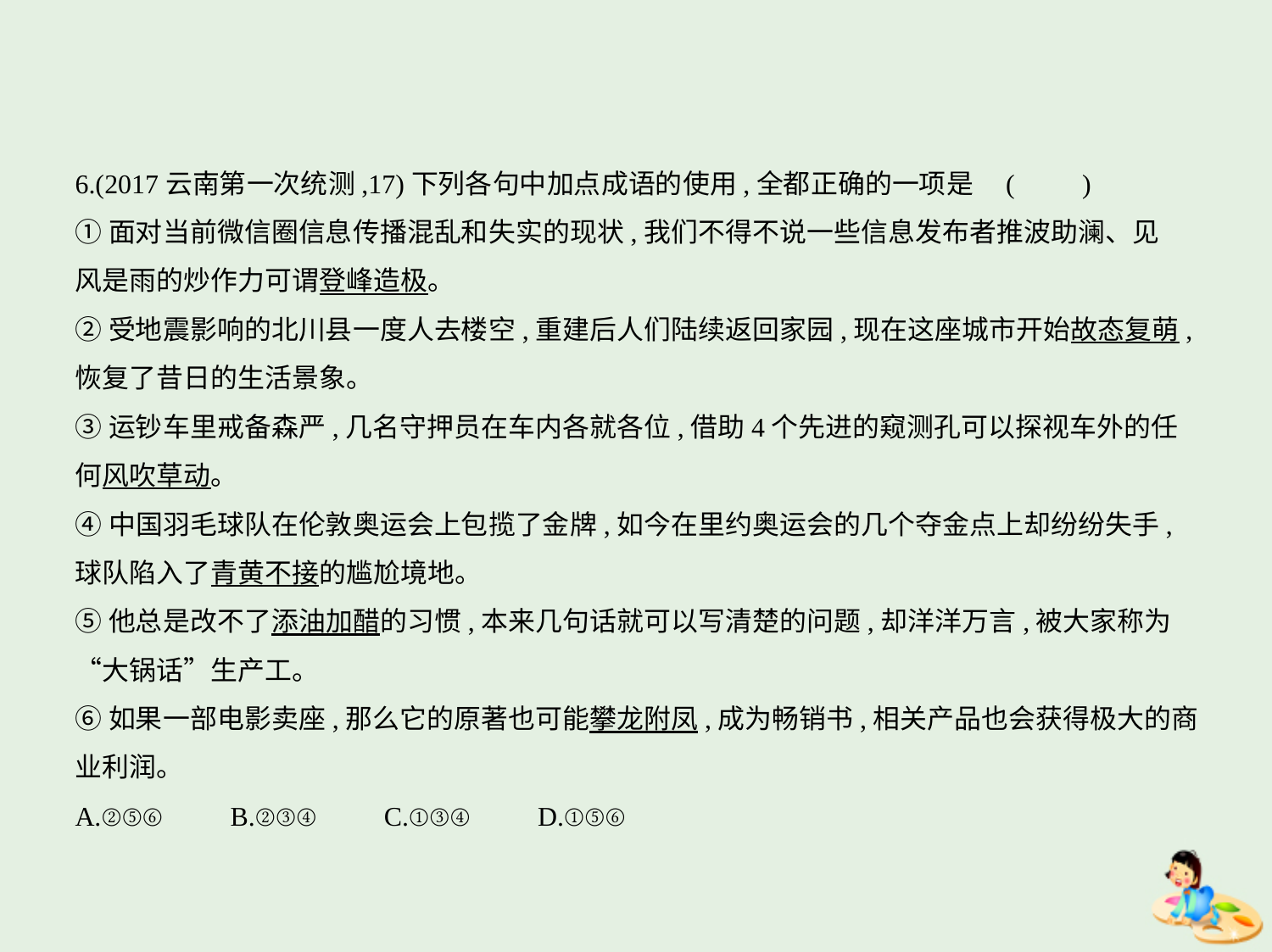

6.(2017云南第一次统测,17)下列各句中加点成语的使用,全都正确的一项是 (　　)
①面对当前微信圈信息传播混乱和失实的现状,我们不得不说一些信息发布者推波助澜、见
风是雨的炒作力可谓登峰造极。
②受地震影响的北川县一度人去楼空,重建后人们陆续返回家园,现在这座城市开始故态复萌,
恢复了昔日的生活景象。
③运钞车里戒备森严,几名守押员在车内各就各位,借助4个先进的窥测孔可以探视车外的任
何风吹草动。
④中国羽毛球队在伦敦奥运会上包揽了金牌,如今在里约奥运会的几个夺金点上却纷纷失手,
球队陷入了青黄不接的尴尬境地。
⑤他总是改不了添油加醋的习惯,本来几句话就可以写清楚的问题,却洋洋万言,被大家称为
“大锅话”生产工。
⑥如果一部电影卖座,那么它的原著也可能攀龙附凤,成为畅销书,相关产品也会获得极大的商
业利润。
A.②⑤⑥　　B.②③④　　C.①③④　　D.①⑤⑥